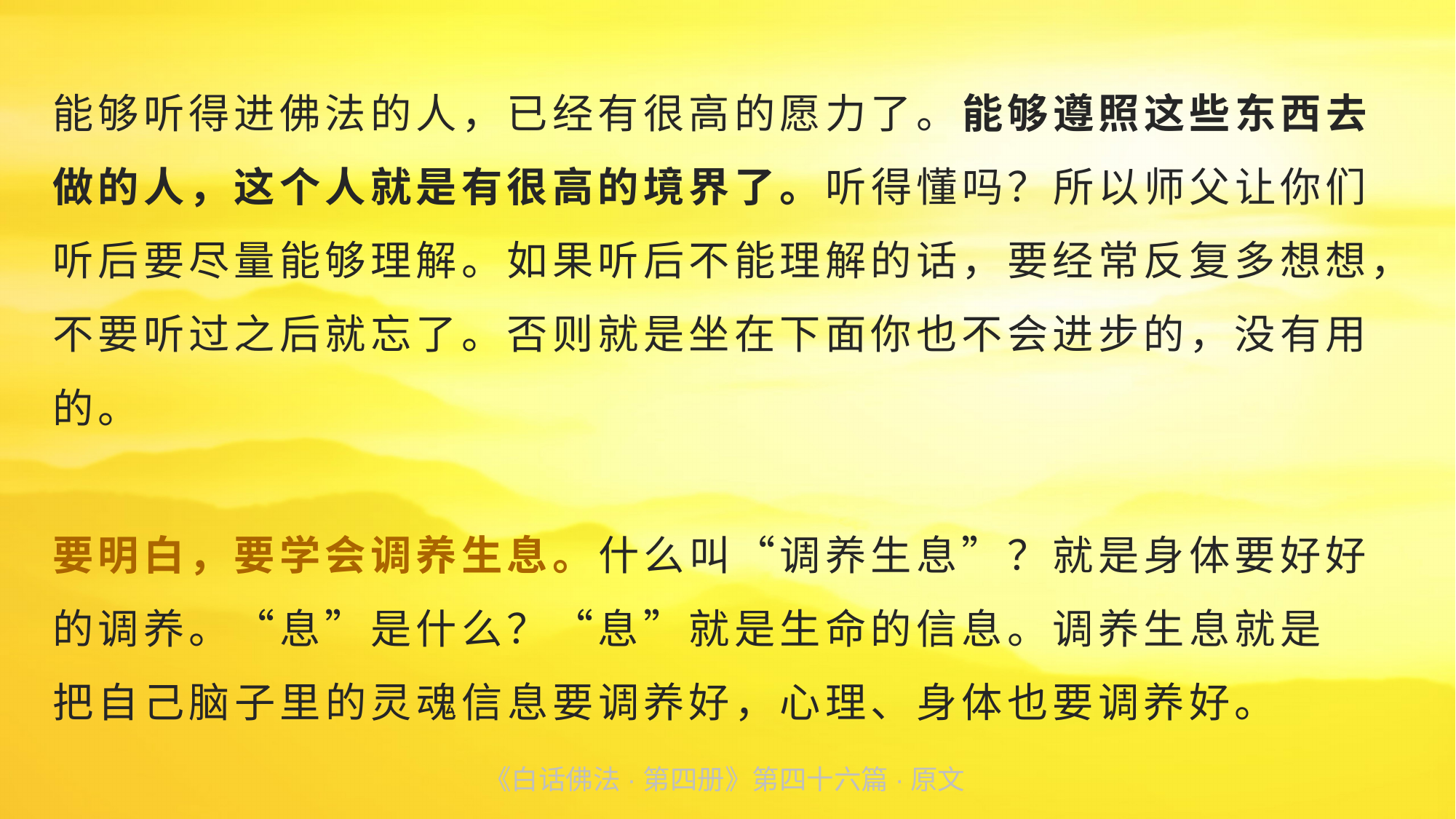

能够听得进佛法的人，已经有很高的愿力了。能够遵照这些东西去做的人，这个人就是有很高的境界了。听得懂吗？所以师父让你们听后要尽量能够理解。如果听后不能理解的话，要经常反复多想想，不要听过之后就忘了。否则就是坐在下面你也不会进步的，没有用的。

要明白，要学会调养生息。什么叫“调养生息”？就是身体要好好的调养。“息”是什么？“息”就是生命的信息。调养生息就是
把自己脑子里的灵魂信息要调养好，心理、身体也要调养好。
《白话佛法·第四册》第四十六篇·原文